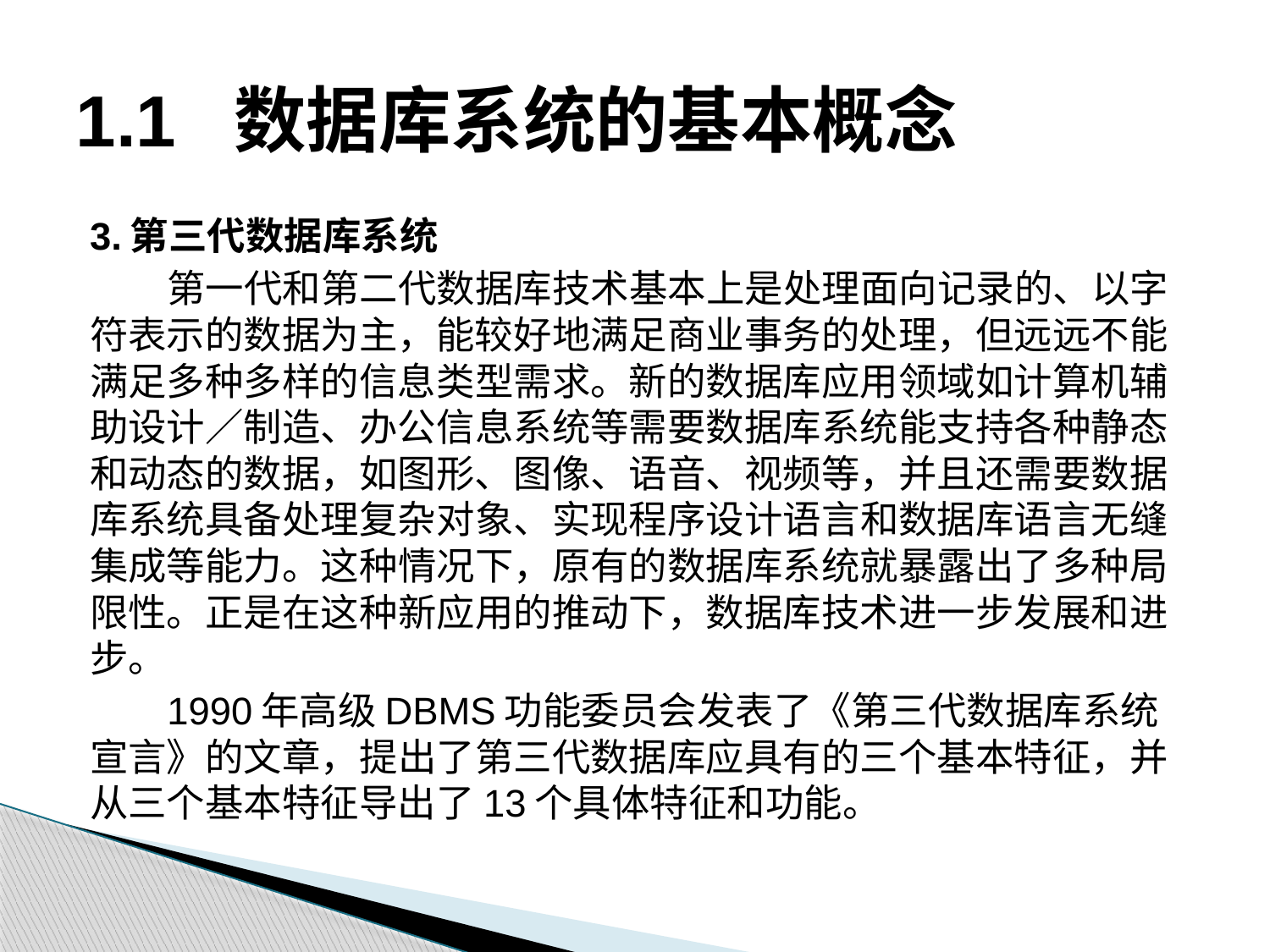

# 1.1  数据库系统的基本概念
3.第三代数据库系统
第一代和第二代数据库技术基本上是处理面向记录的、以字符表示的数据为主，能较好地满足商业事务的处理，但远远不能满足多种多样的信息类型需求。新的数据库应用领域如计算机辅助设计／制造、办公信息系统等需要数据库系统能支持各种静态和动态的数据，如图形、图像、语音、视频等，并且还需要数据库系统具备处理复杂对象、实现程序设计语言和数据库语言无缝集成等能力。这种情况下，原有的数据库系统就暴露出了多种局限性。正是在这种新应用的推动下，数据库技术进一步发展和进步。
1990年高级DBMS功能委员会发表了《第三代数据库系统宣言》的文章，提出了第三代数据库应具有的三个基本特征，并从三个基本特征导出了13个具体特征和功能。